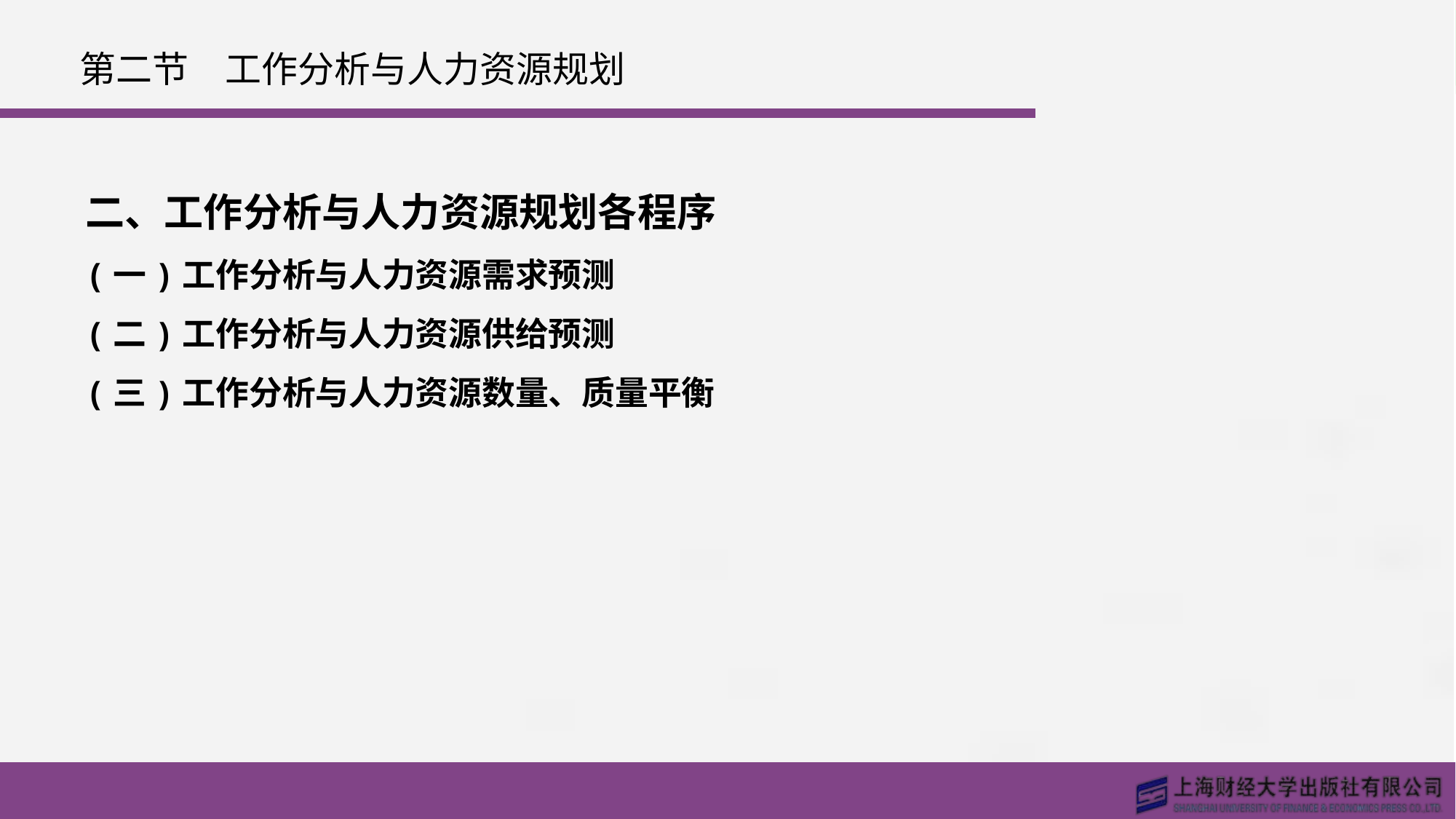

# 第二节　工作分析与人力资源规划
二、工作分析与人力资源规划各程序
(一)工作分析与人力资源需求预测
(二)工作分析与人力资源供给预测
(三)工作分析与人力资源数量、质量平衡